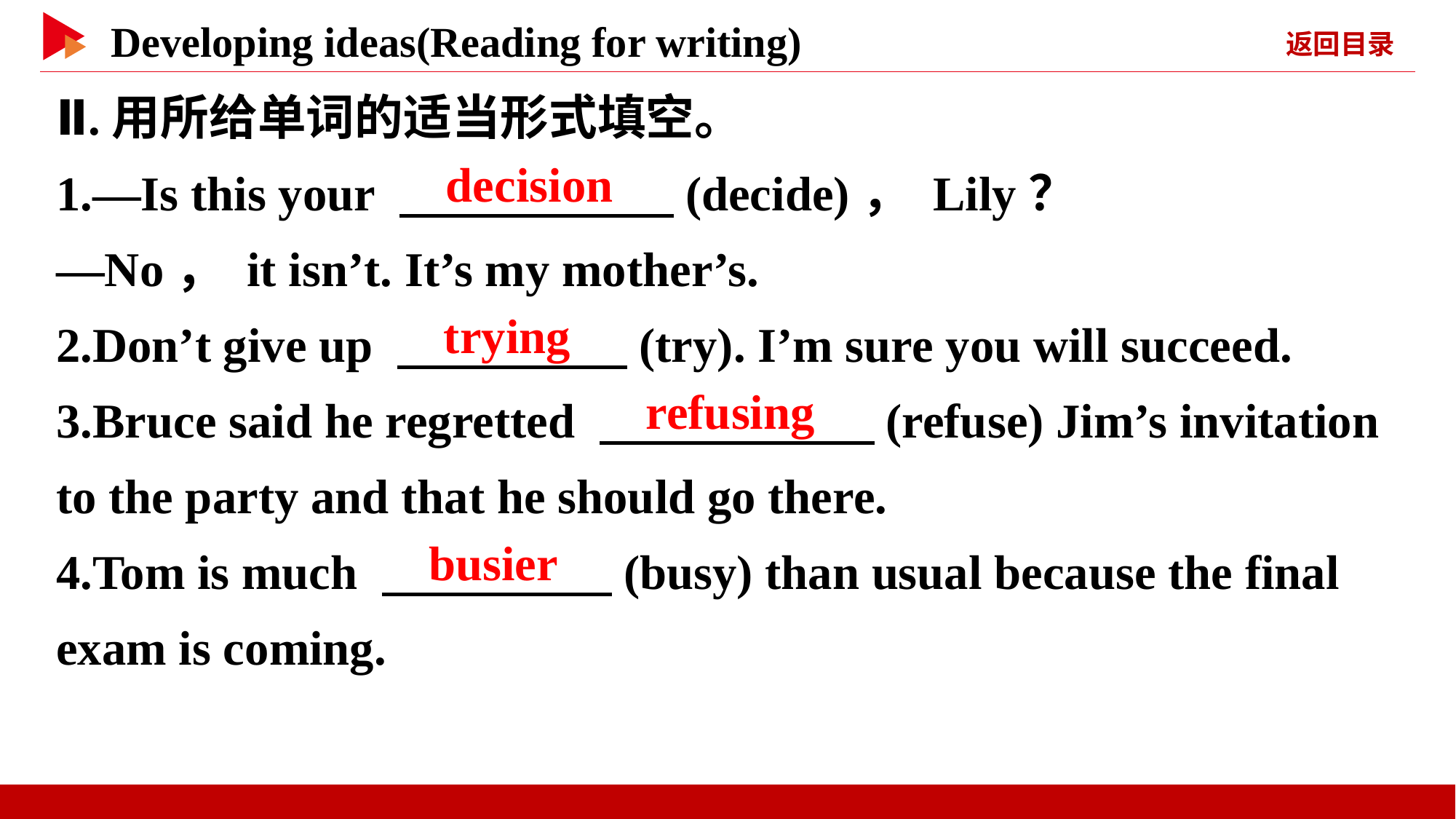

Ⅱ.用所给单词的适当形式填空。
1.—Is this your 　                　(decide)， Lily？
—No， it isn’t. It’s my mother’s.
2.Don’t give up 　            　(try). I’m sure you will succeed.
3.Bruce said he regretted 　                　(refuse) Jim’s invitation to the party and that he should go there.
4.Tom is much 　            　(busy) than usual because the final exam is coming.
　decision
　trying
　refusing
　busier